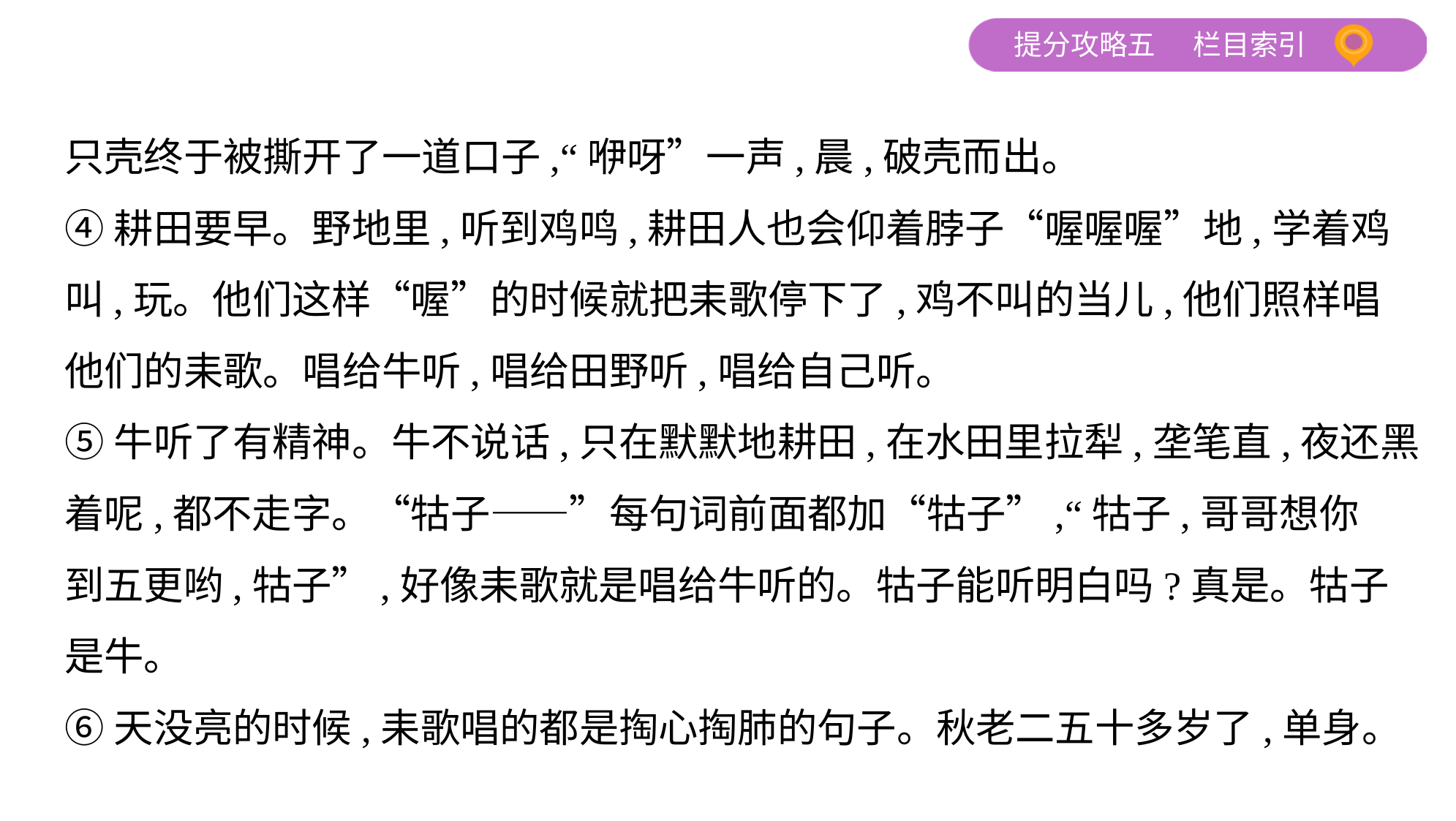

只壳终于被撕开了一道口子,“咿呀”一声,晨,破壳而出。
④耕田要早。野地里,听到鸡鸣,耕田人也会仰着脖子“喔喔喔”地,学着鸡
叫,玩。他们这样“喔”的时候就把耒歌停下了,鸡不叫的当儿,他们照样唱
他们的耒歌。唱给牛听,唱给田野听,唱给自己听。
⑤牛听了有精神。牛不说话,只在默默地耕田,在水田里拉犁,垄笔直,夜还黑
着呢,都不走字。“牯子——”每句词前面都加“牯子”,“牯子,哥哥想你
到五更哟,牯子”,好像耒歌就是唱给牛听的。牯子能听明白吗?真是。牯子
是牛。
⑥天没亮的时候,耒歌唱的都是掏心掏肺的句子。秋老二五十多岁了,单身。